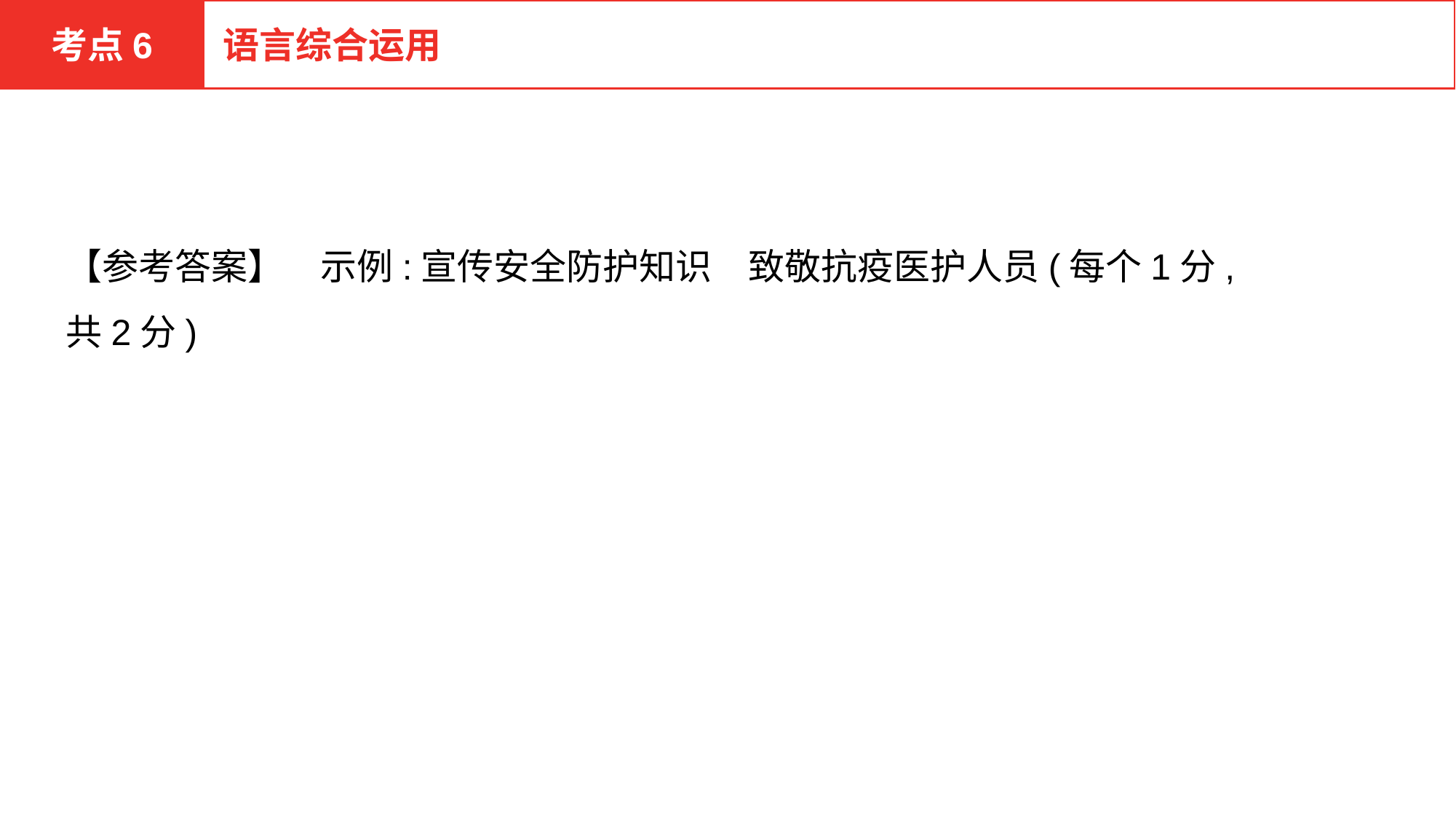

考点6
语言综合运用
【参考答案】　示例:宣传安全防护知识　致敬抗疫医护人员(每个1分,共2分)